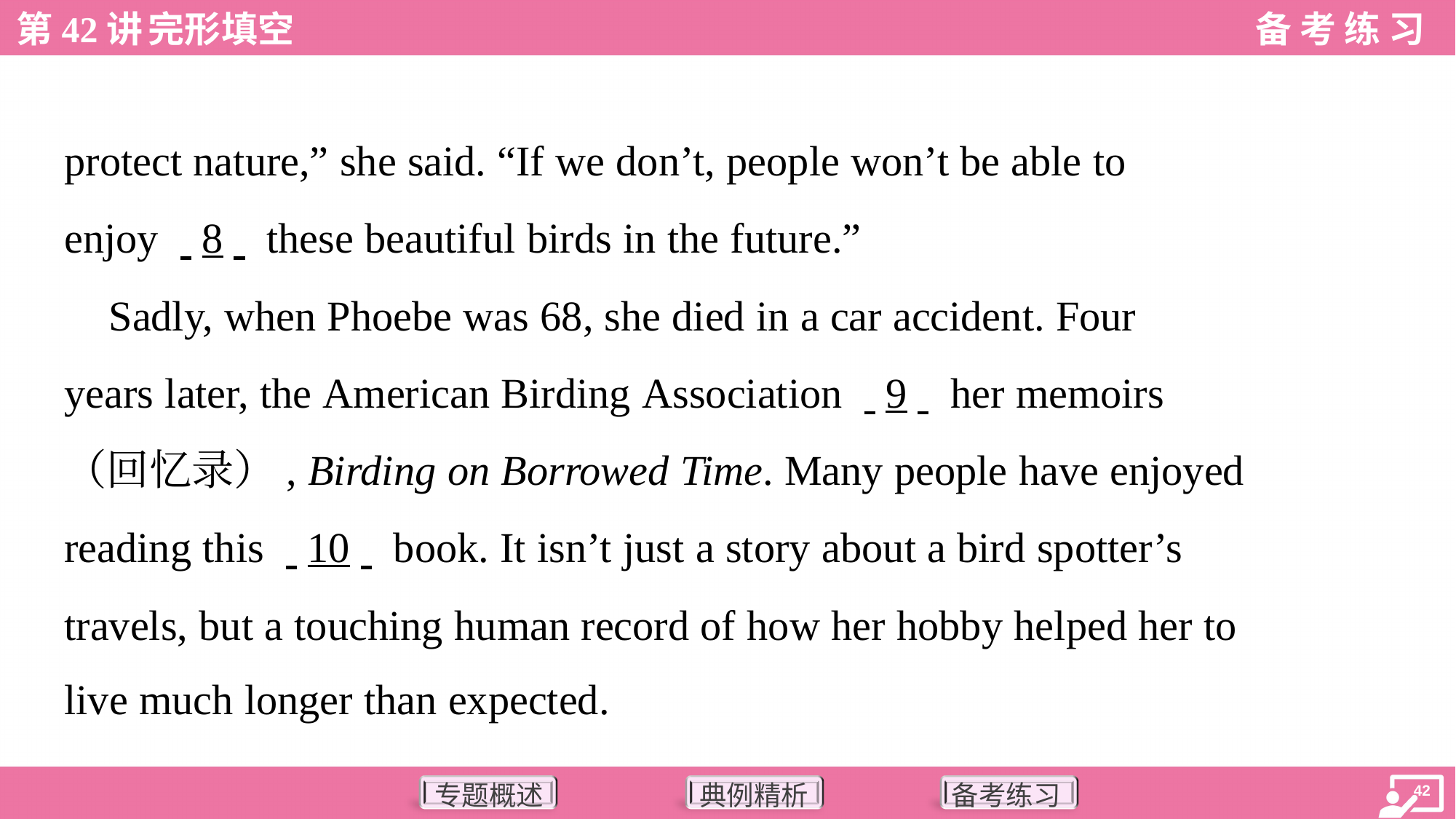

protect nature,” she said. “If we don’t, people won’t be able to
enjoy . .8. . these beautiful birds in the future.”
    Sadly, when Phoebe was 68, she died in a car accident. Four
years later, the American Birding Association . .9. . her memoirs
（回忆录）, Birding on Borrowed Time. Many people have enjoyed
reading this . .10. . book. It isn’t just a story about a bird spotter’s
travels, but a touching human record of how her hobby helped her to
live much longer than expected.